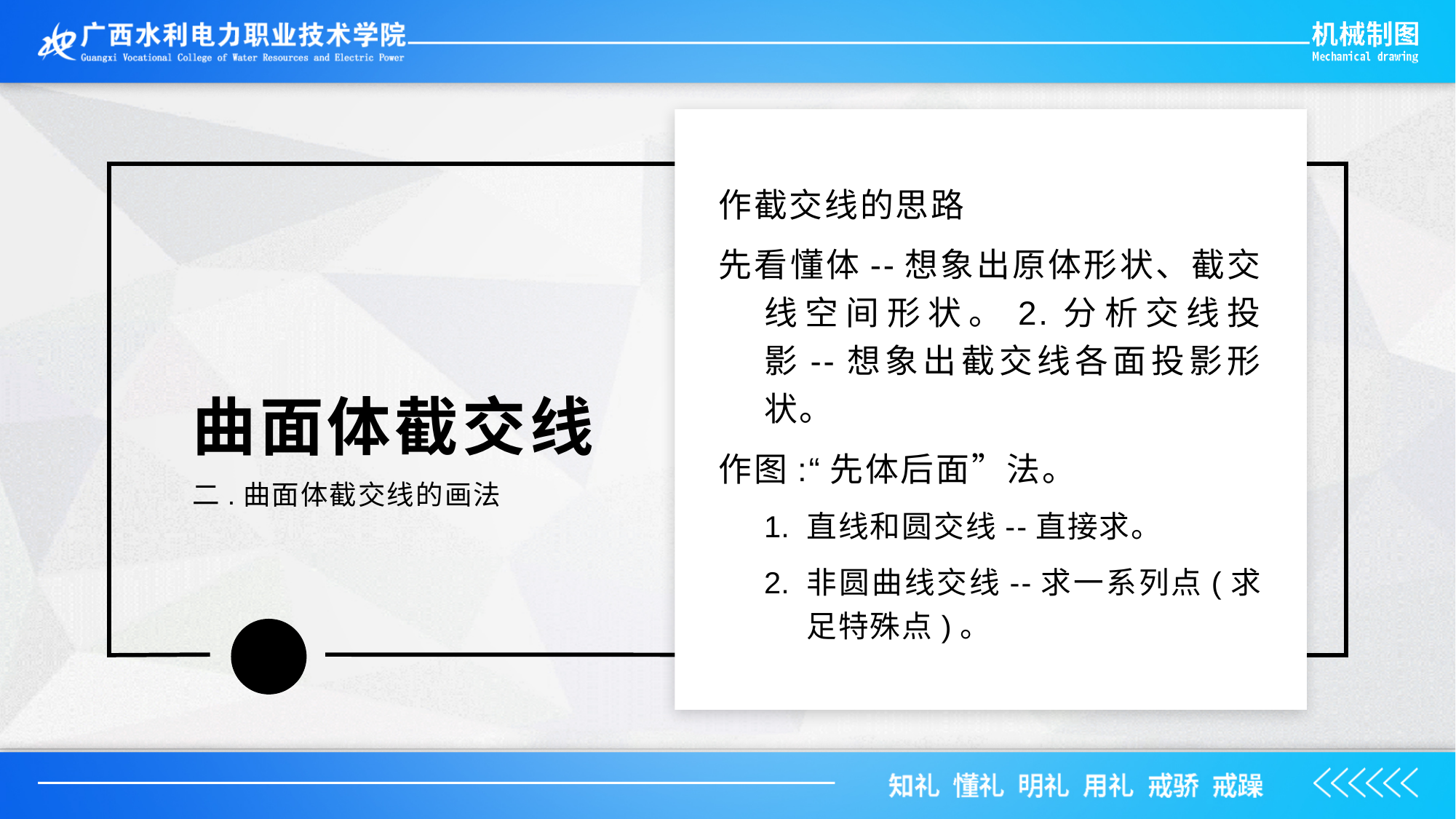

作截交线的思路
先看懂体--想象出原体形状、截交线空间形状。2.分析交线投影--想象出截交线各面投影形状。
作图:“先体后面”法。
直线和圆交线--直接求。
非圆曲线交线--求一系列点(求足特殊点)。

曲面体截交线
二.曲面体截交线的画法